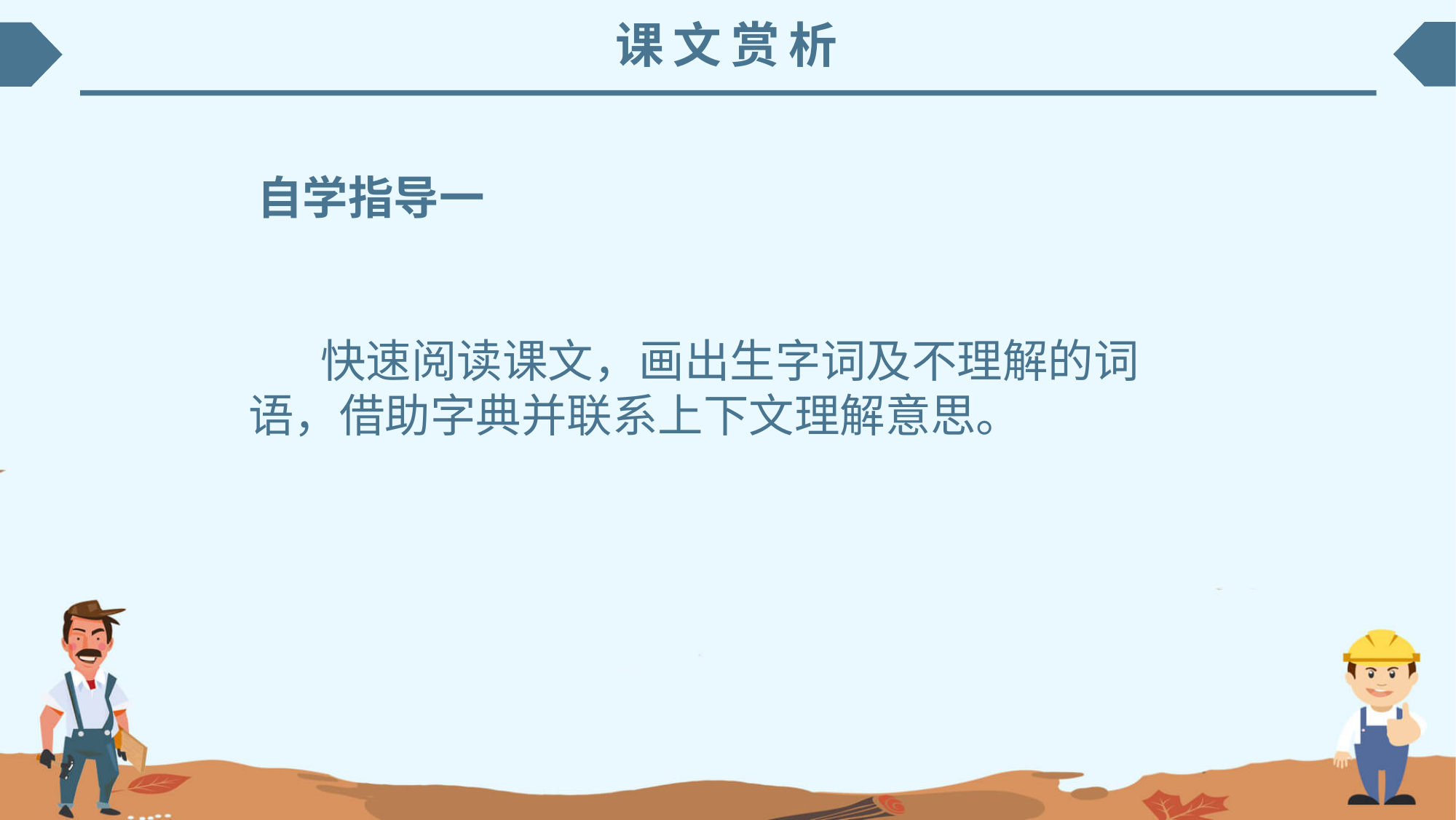

课文赏析

自学指导一
      快速阅读课文，画出生字词及不理解的词语，借助字典并联系上下文理解意思。